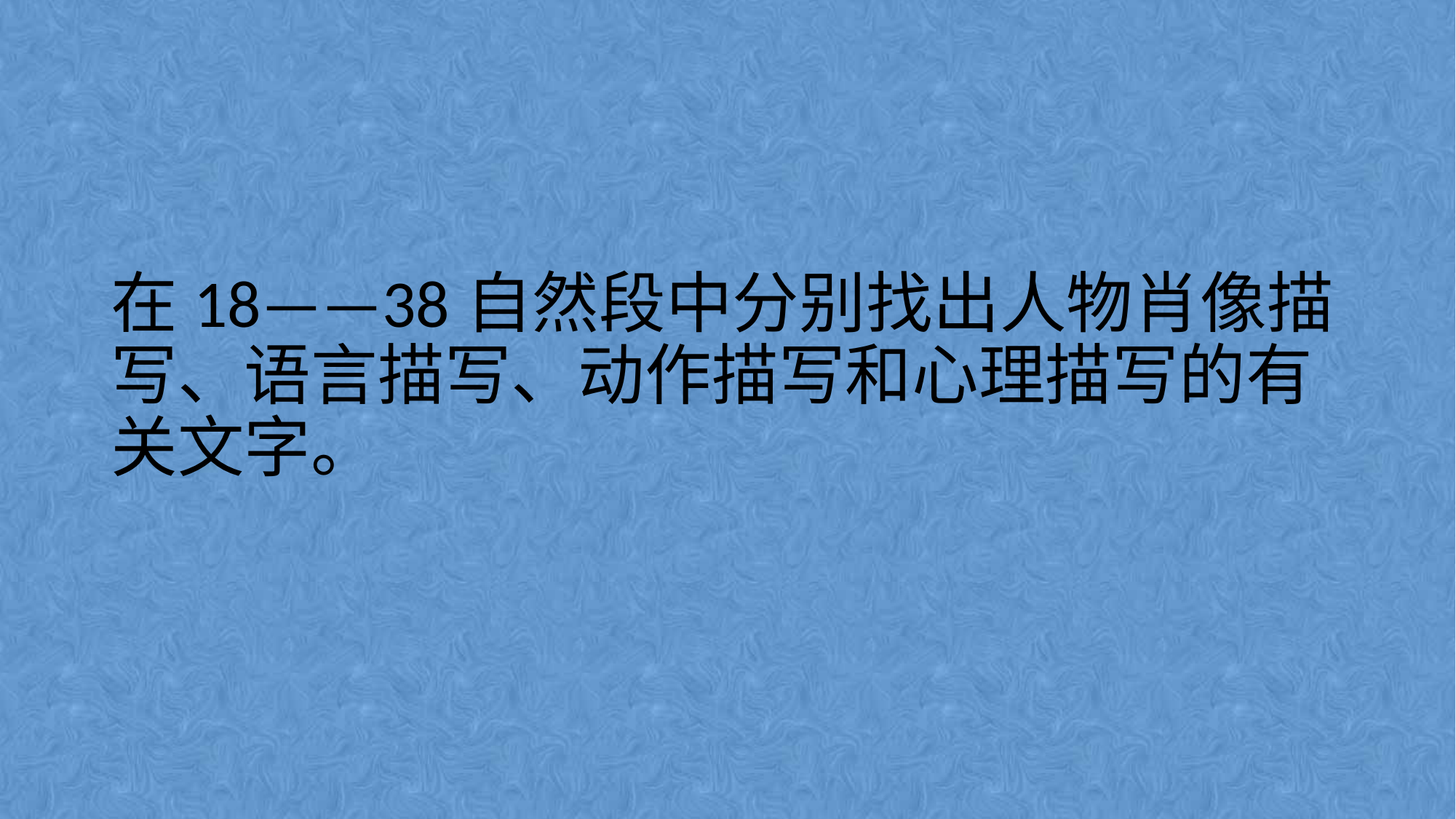

# 在18——38自然段中分别找出人物肖像描写、语言描写、动作描写和心理描写的有关文字。